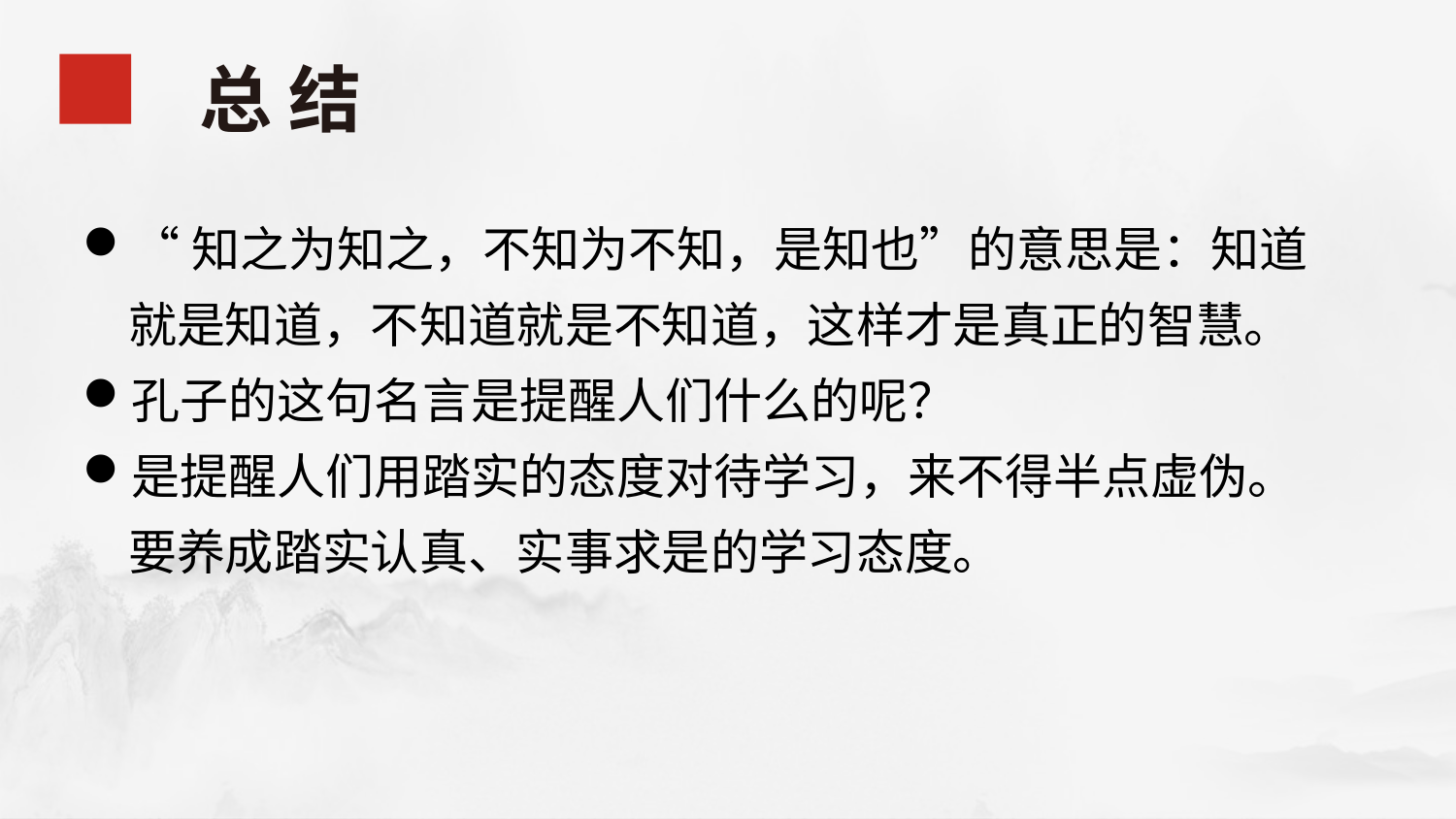

总 结

“知之为知之，不知为不知，是知也”的意思是：知道就是知道，不知道就是不知道，这样才是真正的智慧。
孔子的这句名言是提醒人们什么的呢？
是提醒人们用踏实的态度对待学习，来不得半点虚伪。要养成踏实认真、实事求是的学习态度。